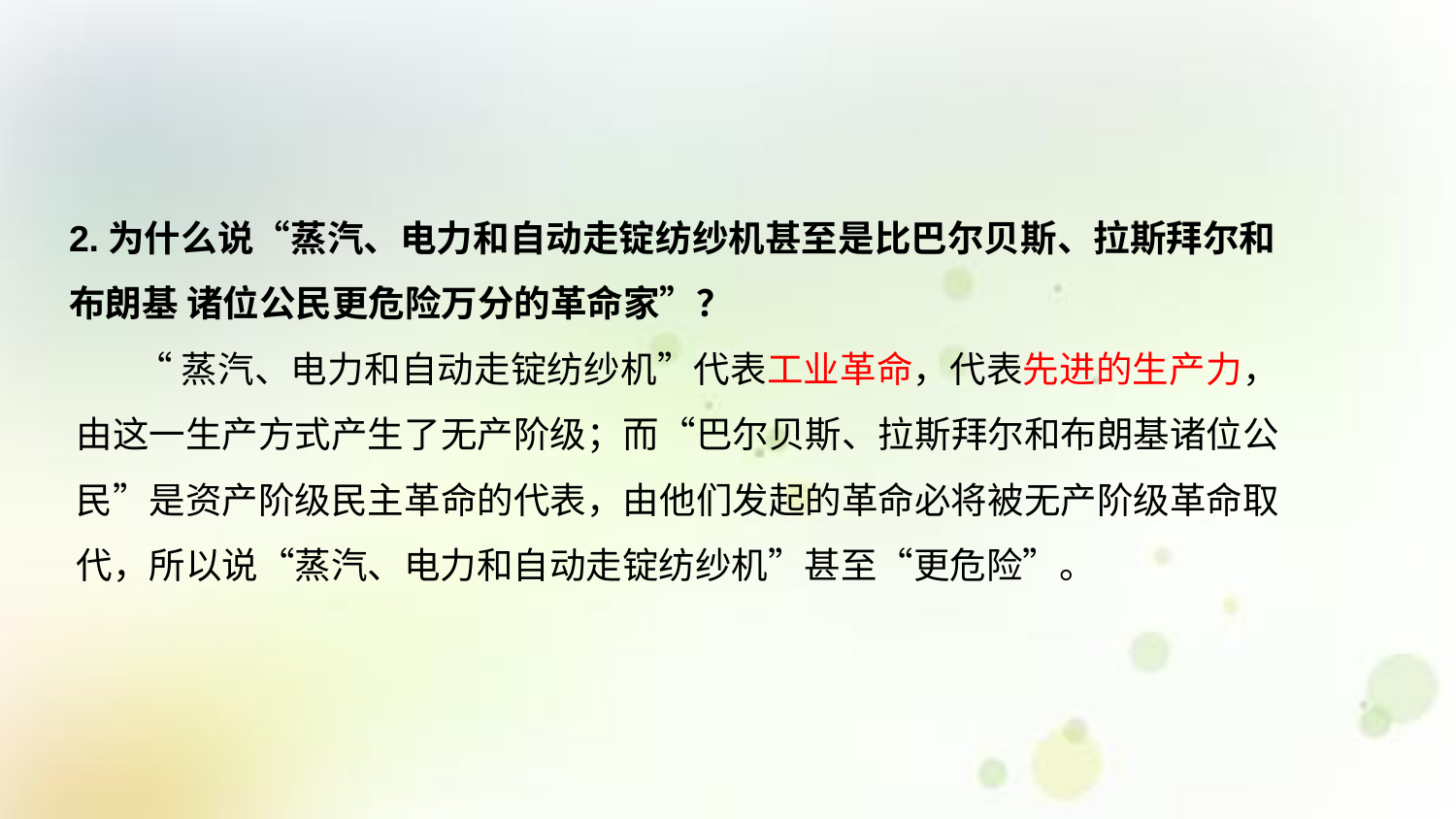

2.为什么说“蒸汽、电力和自动走锭纺纱机甚至是比巴尔贝斯、拉斯拜尔和布朗基 诸位公民更危险万分的革命家”？
       “蒸汽、电力和自动走锭纺纱机”代表工业革命，代表先进的生产力，由这一生产方式产生了无产阶级；而“巴尔贝斯、拉斯拜尔和布朗基诸位公民”是资产阶级民主革命的代表，由他们发起的革命必将被无产阶级革命取代，所以说“蒸汽、电力和自动走锭纺纱机”甚至“更危险”。